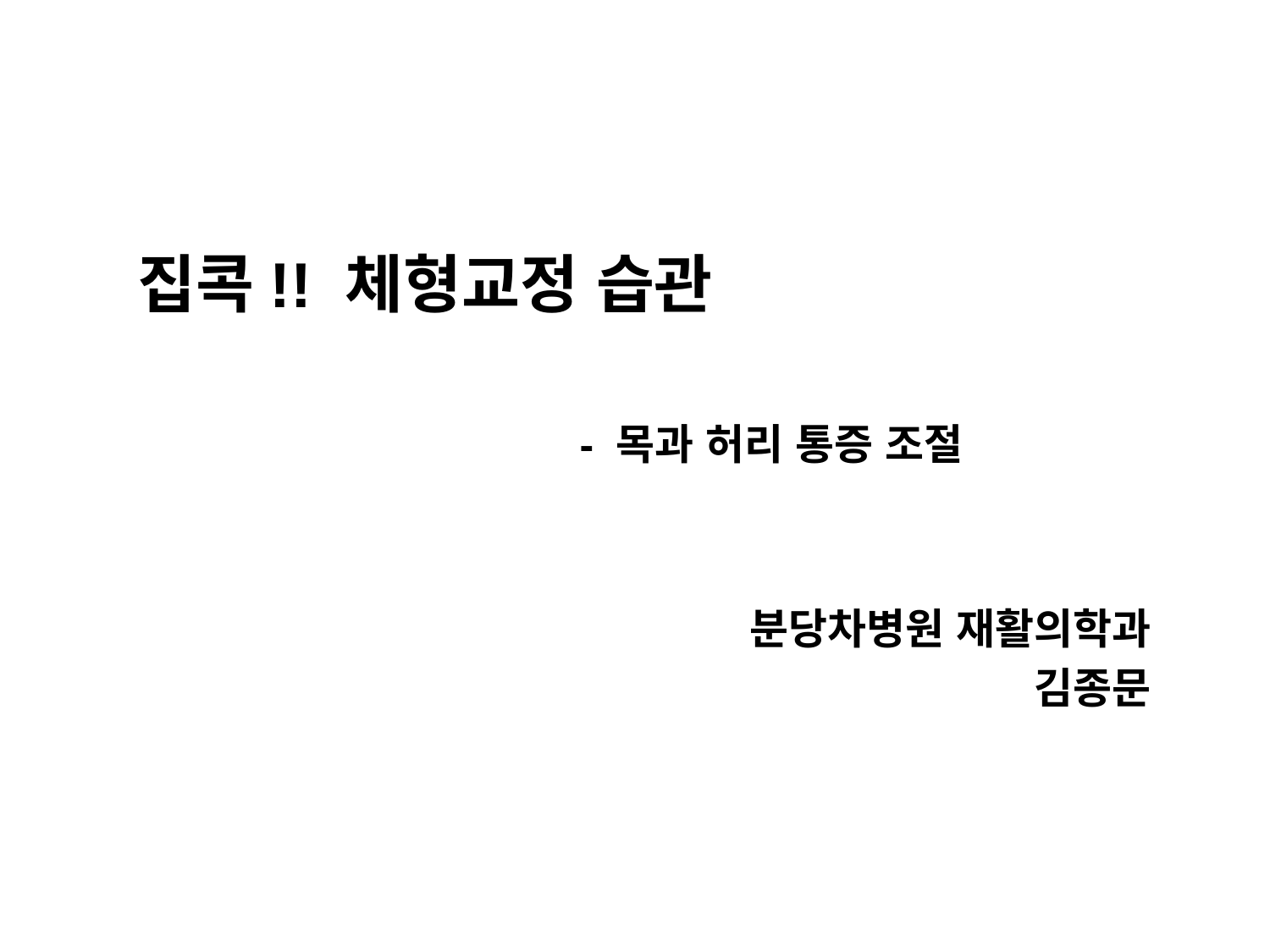

# 집콕!! 체형교정 습관 - 목과 허리 통증 조절
분당차병원 재활의학과
김종문